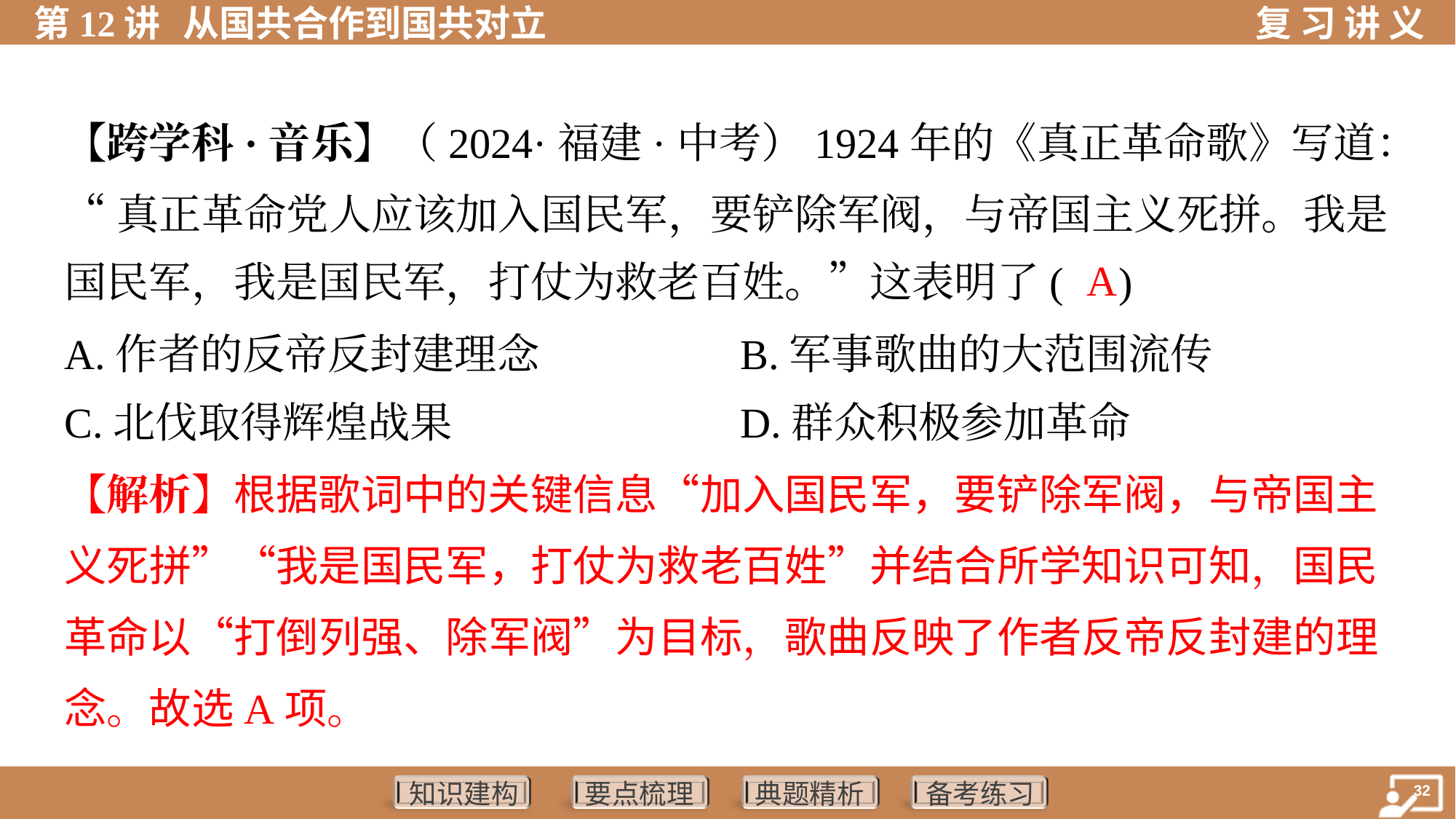

【跨学科·音乐】（2024·福建·中考）1924年的《真正革命歌》写道：
“真正革命党人应该加入国民军，要铲除军阀，与帝国主义死拼。我是
国民军，我是国民军，打仗为救老百姓。”这表明了(     )
    A
A.作者的反帝反封建理念	B.军事歌曲的大范围流传
C.北伐取得辉煌战果	D.群众积极参加革命
【解析】根据歌词中的关键信息“加入国民军，要铲除军阀，与帝国主
义死拼”“我是国民军，打仗为救老百姓”并结合所学知识可知，国民
革命以“打倒列强、除军阀”为目标，歌曲反映了作者反帝反封建的理
念。故选A项。